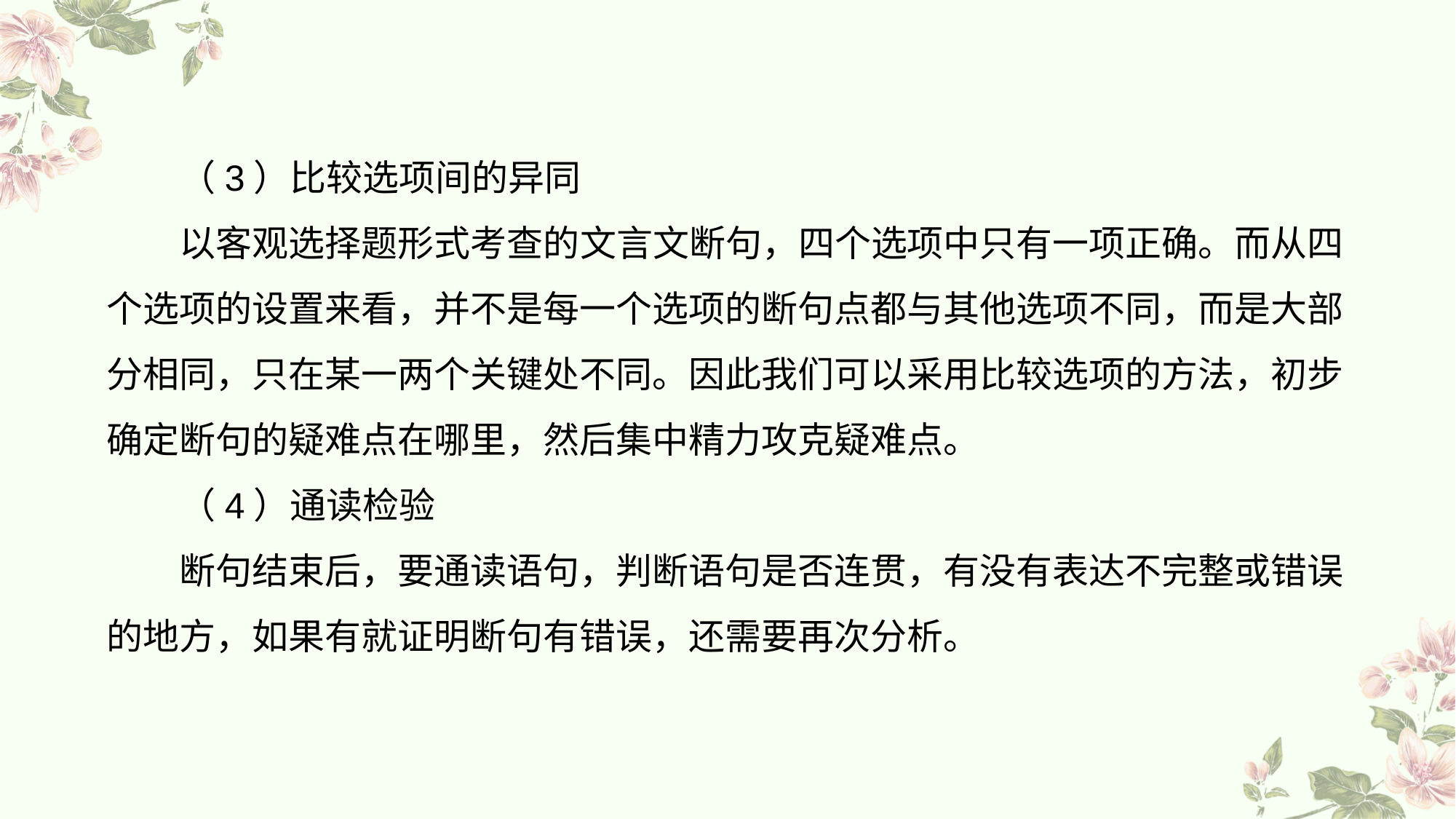

（3）比较选项间的异同
以客观选择题形式考查的文言文断句，四个选项中只有一项正确。而从四个选项的设置来看，并不是每一个选项的断句点都与其他选项不同，而是大部分相同，只在某一两个关键处不同。因此我们可以采用比较选项的方法，初步确定断句的疑难点在哪里，然后集中精力攻克疑难点。
（4）通读检验
断句结束后，要通读语句，判断语句是否连贯，有没有表达不完整或错误的地方，如果有就证明断句有错误，还需要再次分析。